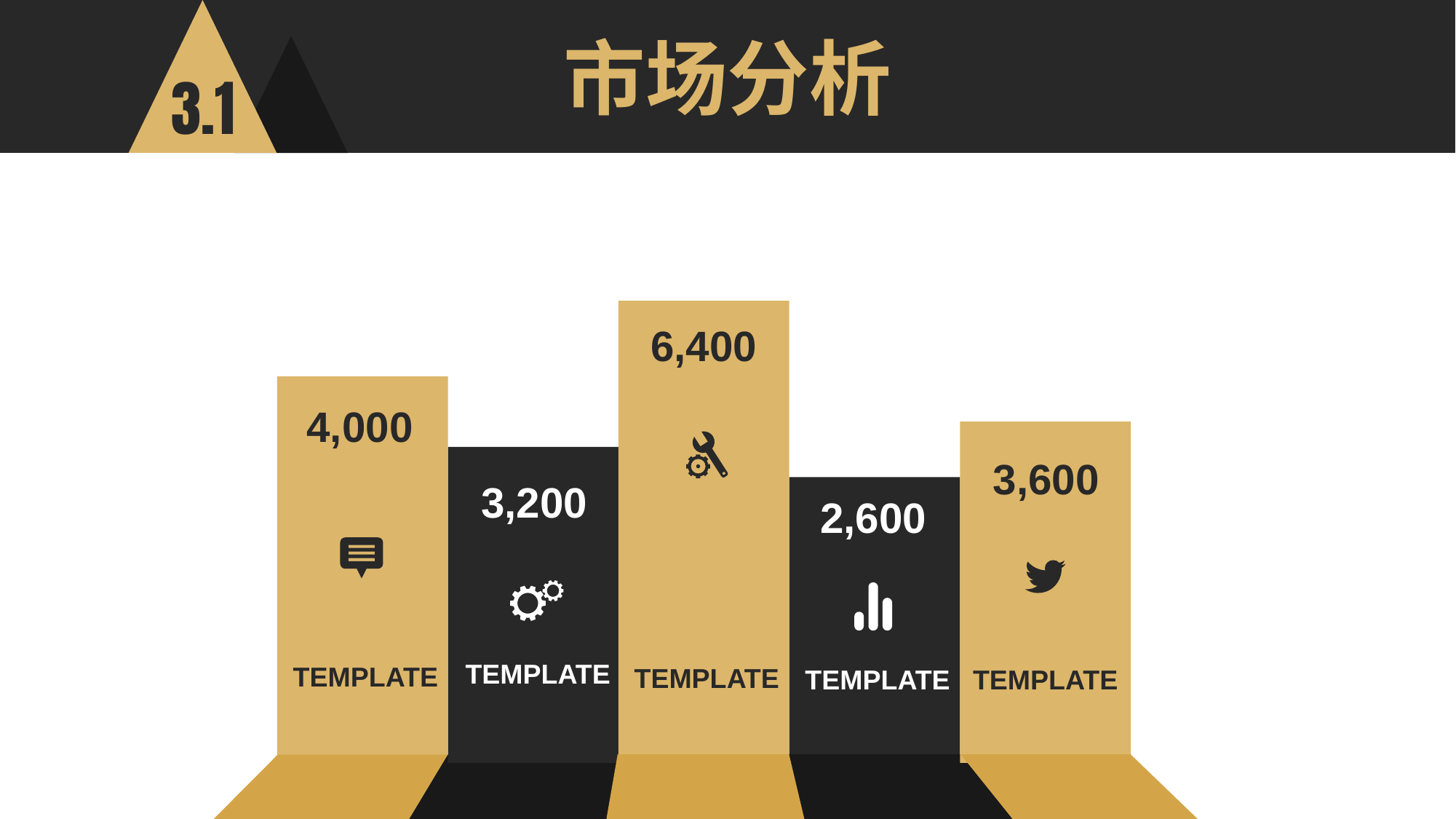

市场分析

3.1

6,400

TEMPLATE

4,000

TEMPLATE

3,600

TEMPLATE

3,200

TEMPLATE

2,600
TEMPLATE